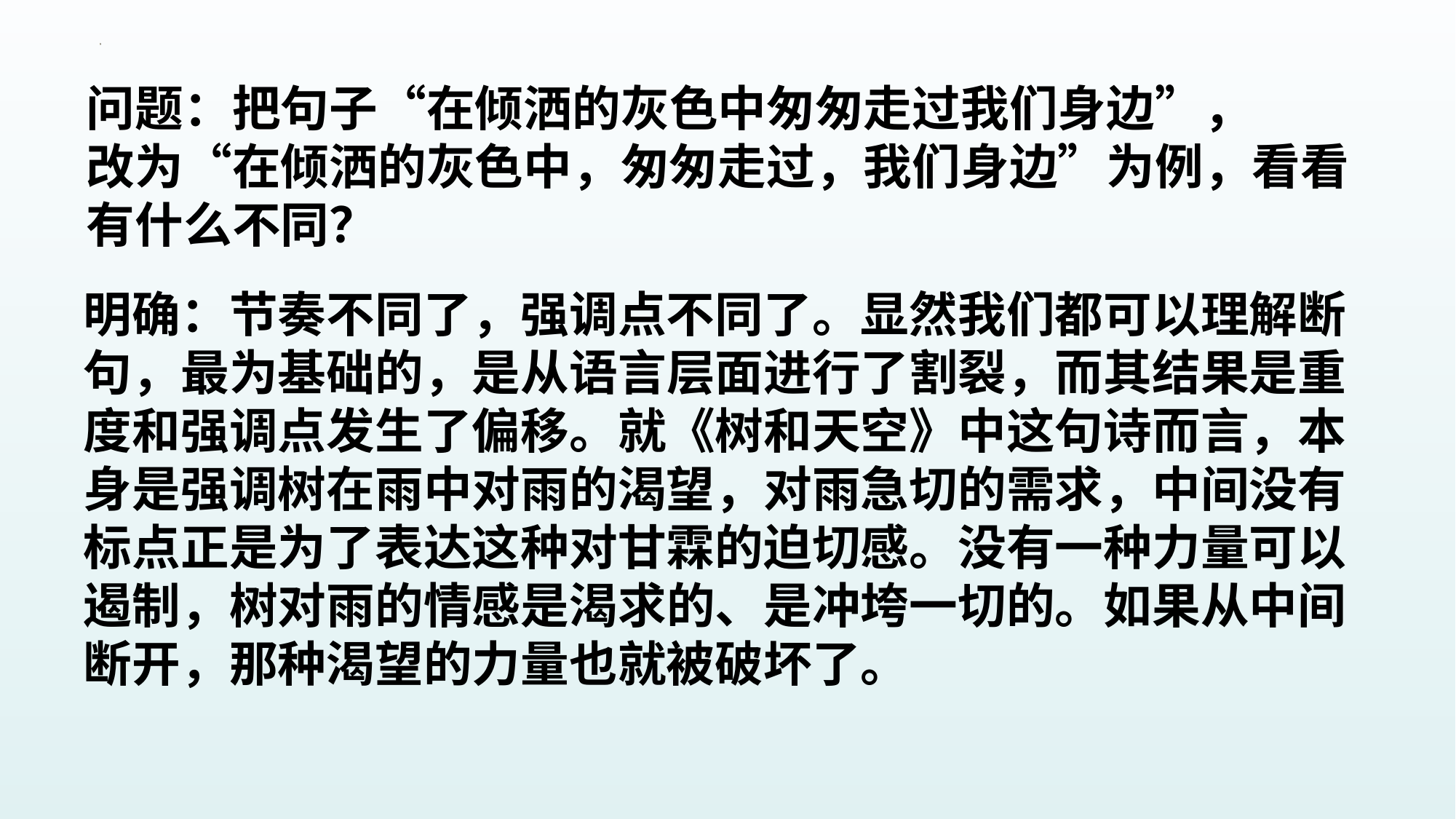

# 问题：把句子“在倾洒的灰色中匆匆走过我们身边”， 改为“在倾洒的灰色中，匆匆走过，我们身边”为例，看看有什么不同？
明确：节奏不同了，强调点不同了。显然我们都可以理解断句，最为基础的，是从语言层面进行了割裂，而其结果是重度和强调点发生了偏移。就《树和天空》中这句诗而言，本身是强调树在雨中对雨的渴望，对雨急切的需求，中间没有标点正是为了表达这种对甘霖的迫切感。没有一种力量可以遏制，树对雨的情感是渴求的、是冲垮一切的。如果从中间断开，那种渴望的力量也就被破坏了。